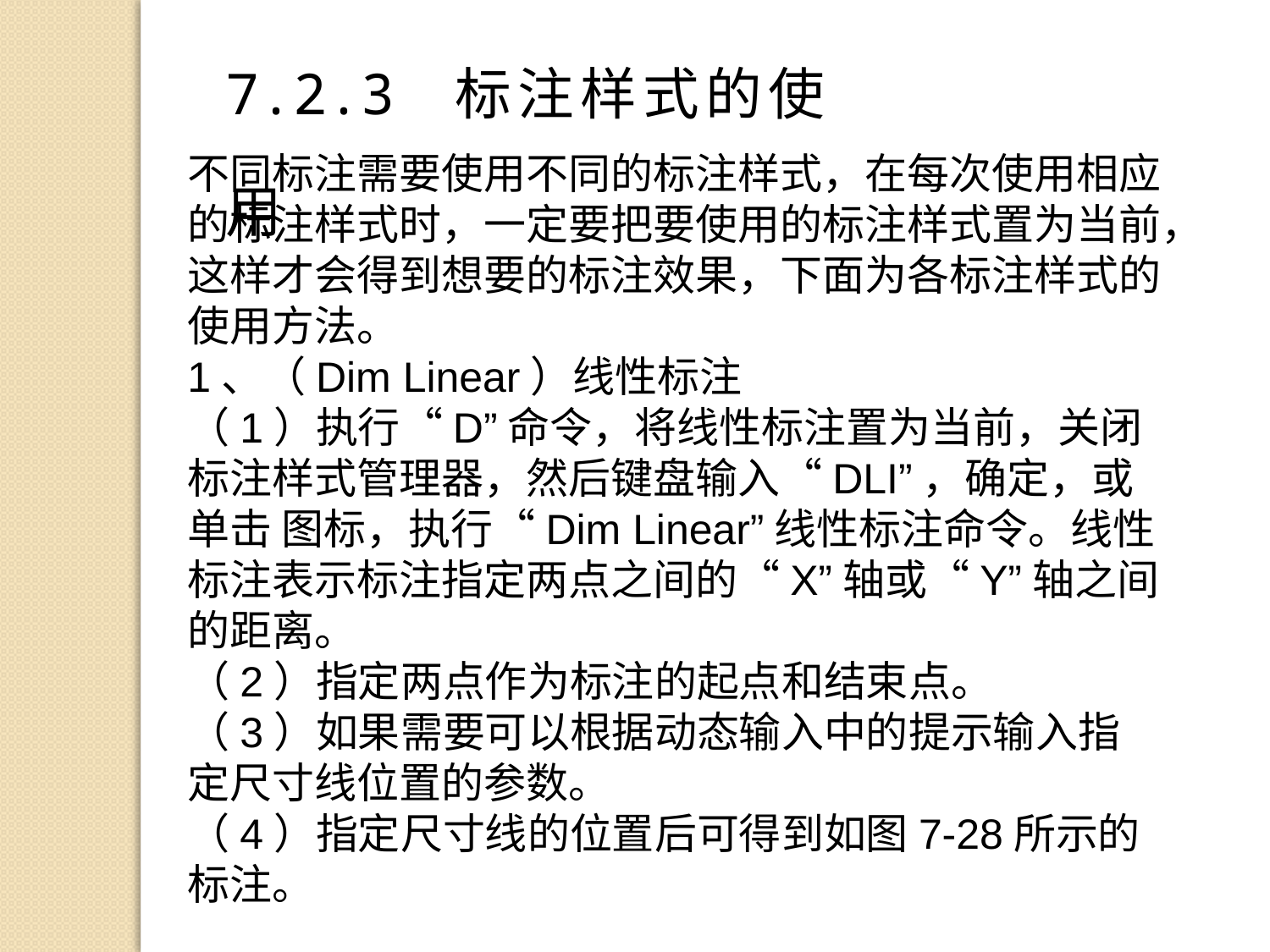

7.2.3 标注样式的使用
不同标注需要使用不同的标注样式，在每次使用相应的标注样式时，一定要把要使用的标注样式置为当前，这样才会得到想要的标注效果，下面为各标注样式的使用方法。
1、（Dim Linear）线性标注
（1）执行“D”命令，将线性标注置为当前，关闭标注样式管理器，然后键盘输入“DLI”，确定，或单击 图标，执行“Dim Linear”线性标注命令。线性标注表示标注指定两点之间的“X”轴或“Y”轴之间的距离。
（2）指定两点作为标注的起点和结束点。
（3）如果需要可以根据动态输入中的提示输入指定尺寸线位置的参数。
（4）指定尺寸线的位置后可得到如图7-28所示的标注。